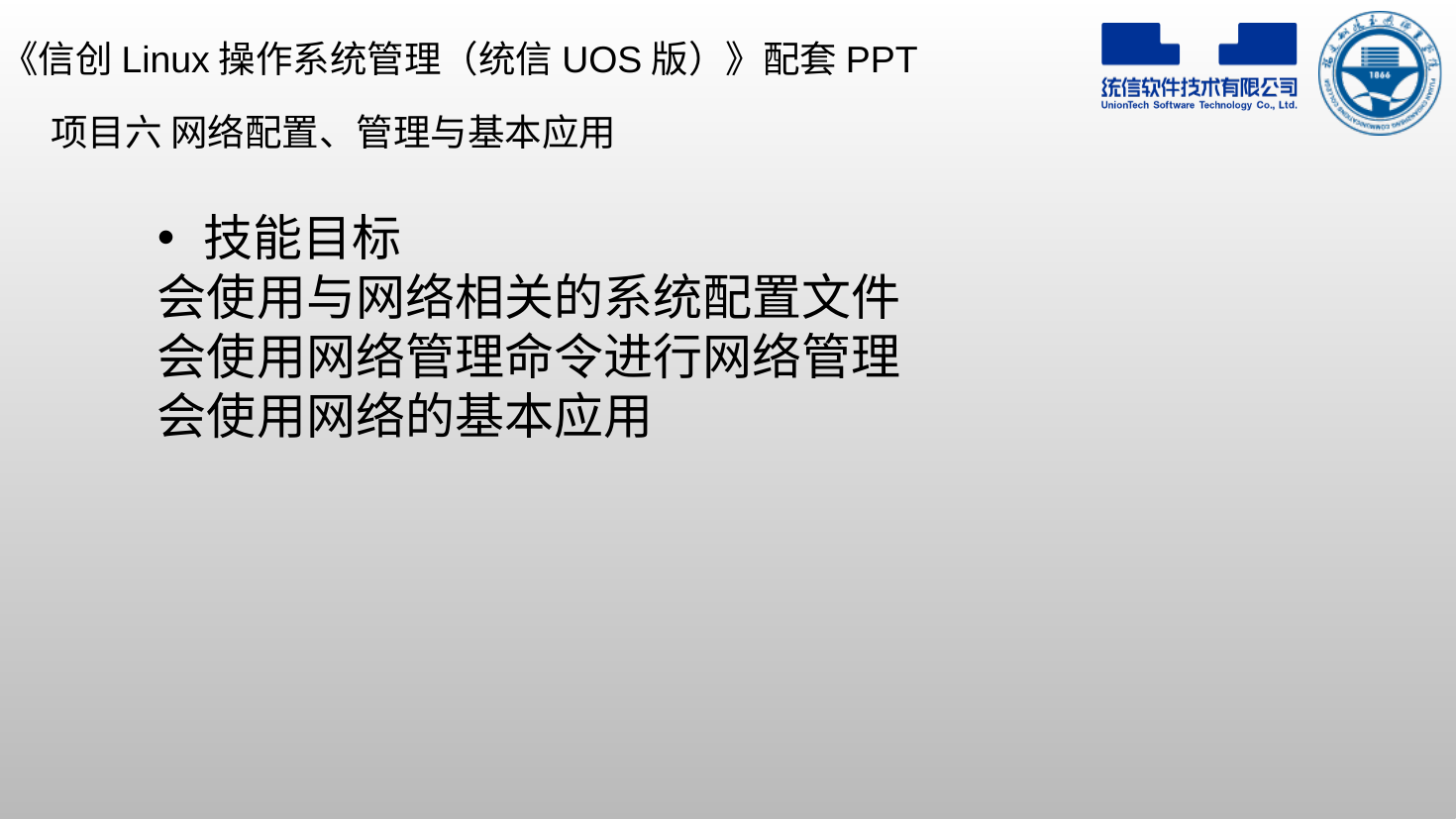

项目六 网络配置、管理与基本应用
技能目标
会使用与网络相关的系统配置文件
会使用网络管理命令进行网络管理
会使用网络的基本应用